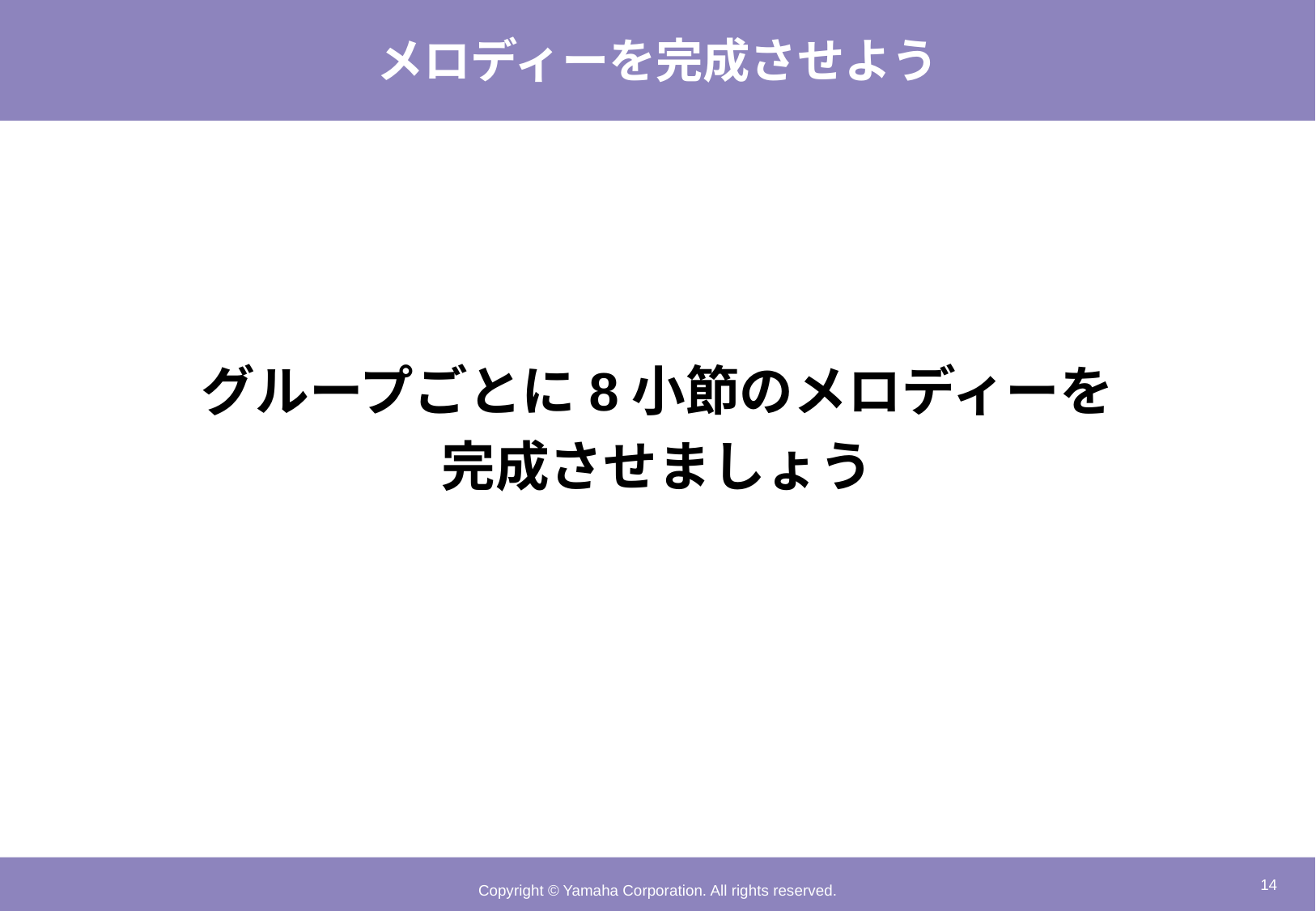

# メロディーを完成させよう
グループごとに8小節のメロディーを
完成させましょう
14